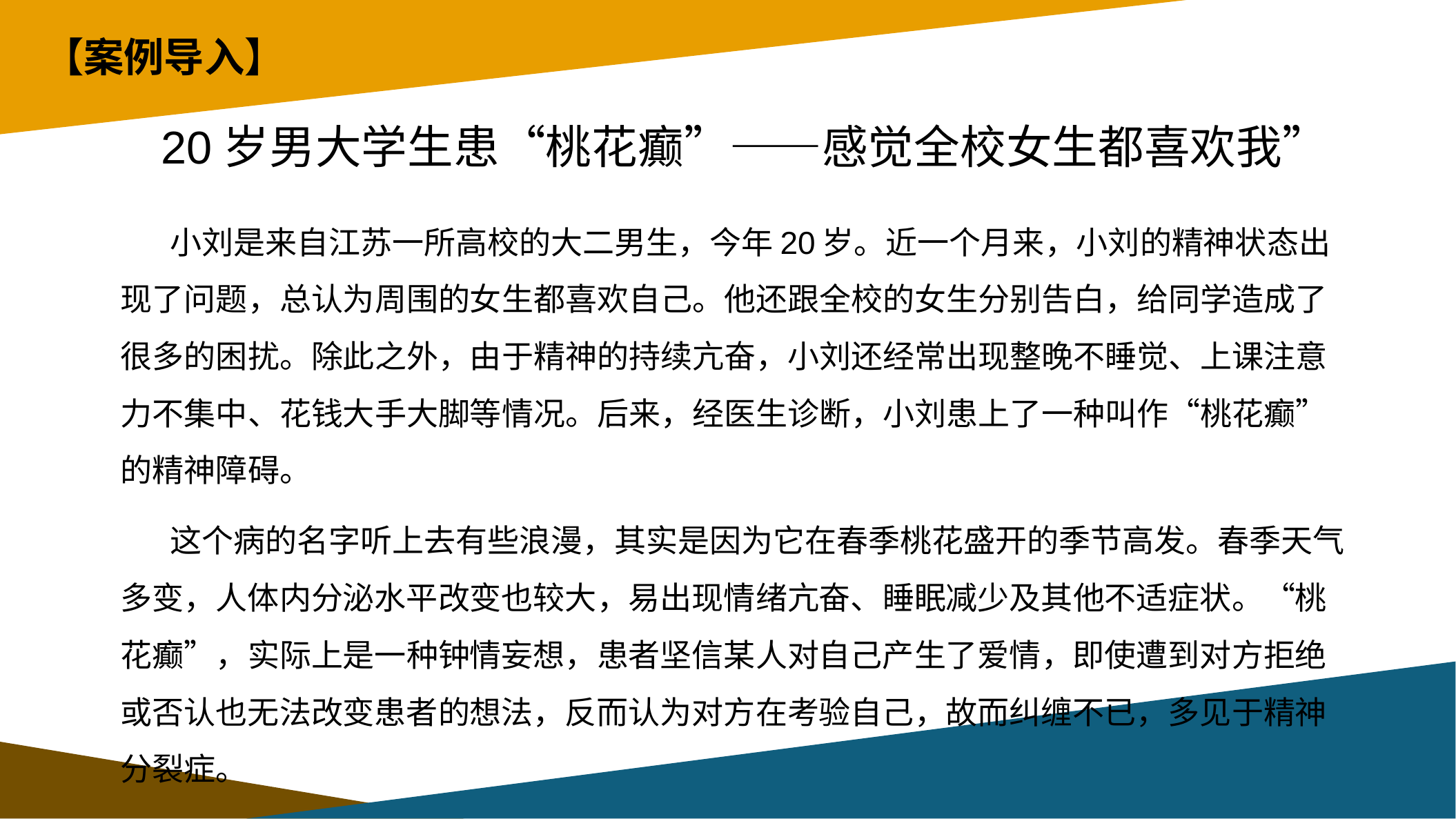

【案例导入】
# 20岁男大学生患“桃花癫”——感觉全校女生都喜欢我”
      小刘是来自江苏一所高校的大二男生，今年20岁。近一个月来，小刘的精神状态出现了问题，总认为周围的女生都喜欢自己。他还跟全校的女生分别告白，给同学造成了很多的困扰。除此之外，由于精神的持续亢奋，小刘还经常出现整晚不睡觉、上课注意力不集中、花钱大手大脚等情况。后来，经医生诊断，小刘患上了一种叫作“桃花癫”的精神障碍。
      这个病的名字听上去有些浪漫，其实是因为它在春季桃花盛开的季节高发。春季天气多变，人体内分泌水平改变也较大，易出现情绪亢奋、睡眠减少及其他不适症状。“桃花癫”，实际上是一种钟情妄想，患者坚信某人对自己产生了爱情，即使遭到对方拒绝或否认也无法改变患者的想法，反而认为对方在考验自己，故而纠缠不已，多见于精神分裂症。